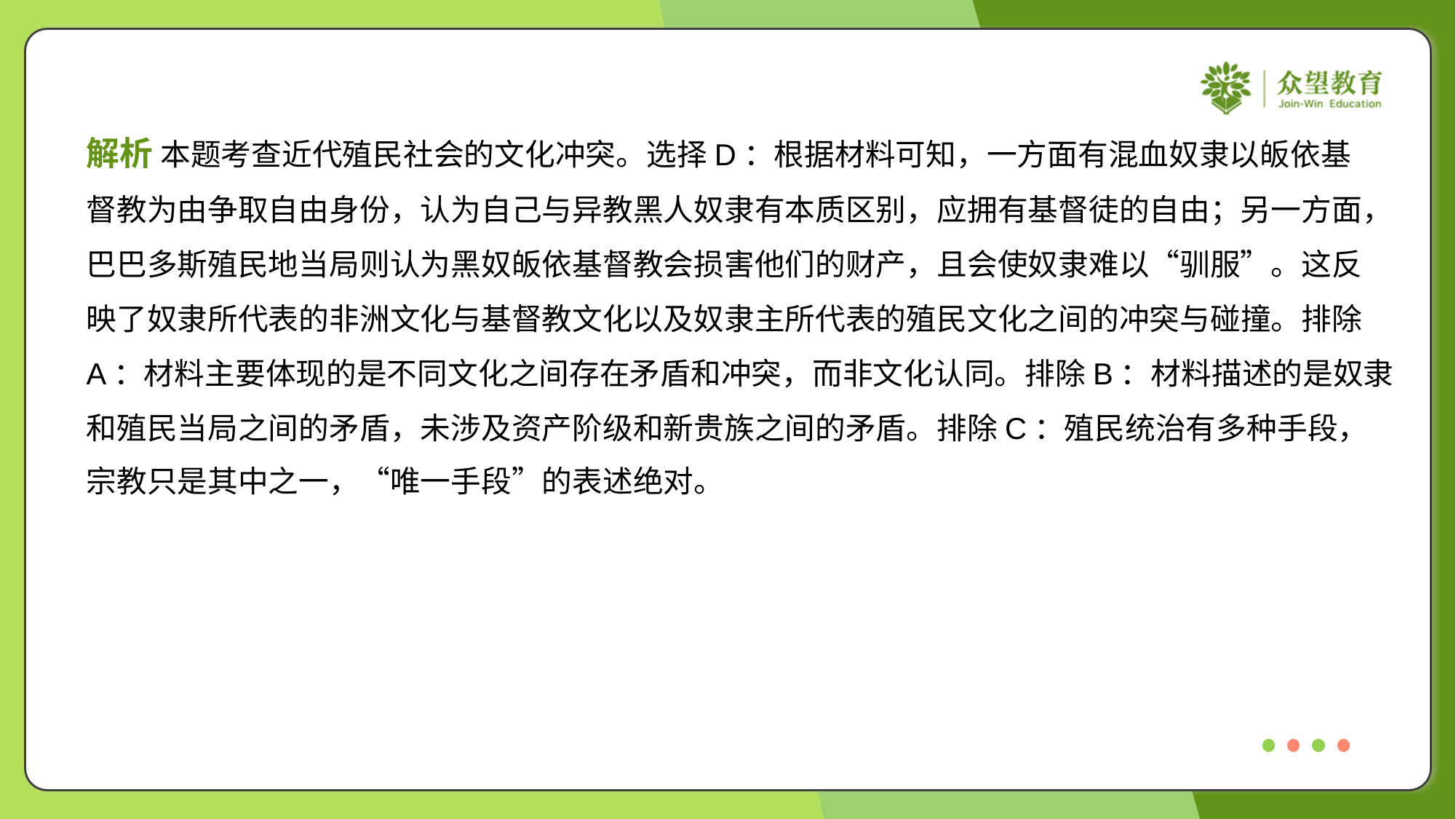

解析 本题考查近代殖民社会的文化冲突。选择D：根据材料可知，一方面有混血奴隶以皈依基
督教为由争取自由身份，认为自己与异教黑人奴隶有本质区别，应拥有基督徒的自由；另一方面，
巴巴多斯殖民地当局则认为黑奴皈依基督教会损害他们的财产，且会使奴隶难以“驯服”。这反
映了奴隶所代表的非洲文化与基督教文化以及奴隶主所代表的殖民文化之间的冲突与碰撞。排除
A：材料主要体现的是不同文化之间存在矛盾和冲突，而非文化认同。排除B：材料描述的是奴隶
和殖民当局之间的矛盾，未涉及资产阶级和新贵族之间的矛盾。排除C：殖民统治有多种手段，
宗教只是其中之一，“唯一手段”的表述绝对。